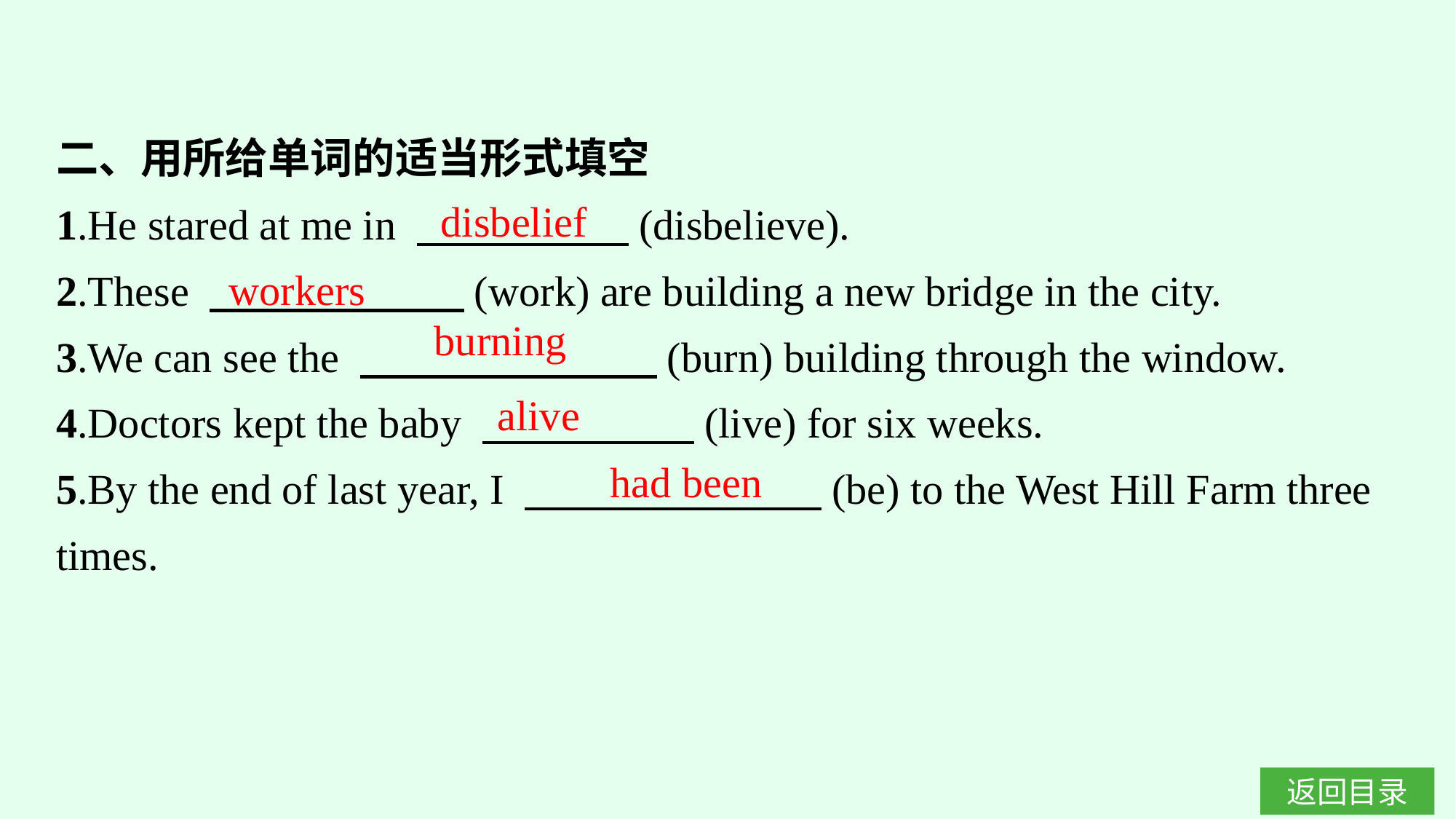

二、用所给单词的适当形式填空
1.He stared at me in 　　　　　(disbelieve).
2.These 　　　　　　(work) are building a new bridge in the city.
3.We can see the 　　　　　　　(burn) building through the window.
4.Doctors kept the baby 　　　　　(live) for six weeks.
5.By the end of last year, I 　　　　　　　(be) to the West Hill Farm three times.
disbelief
workers
burning
alive
had been